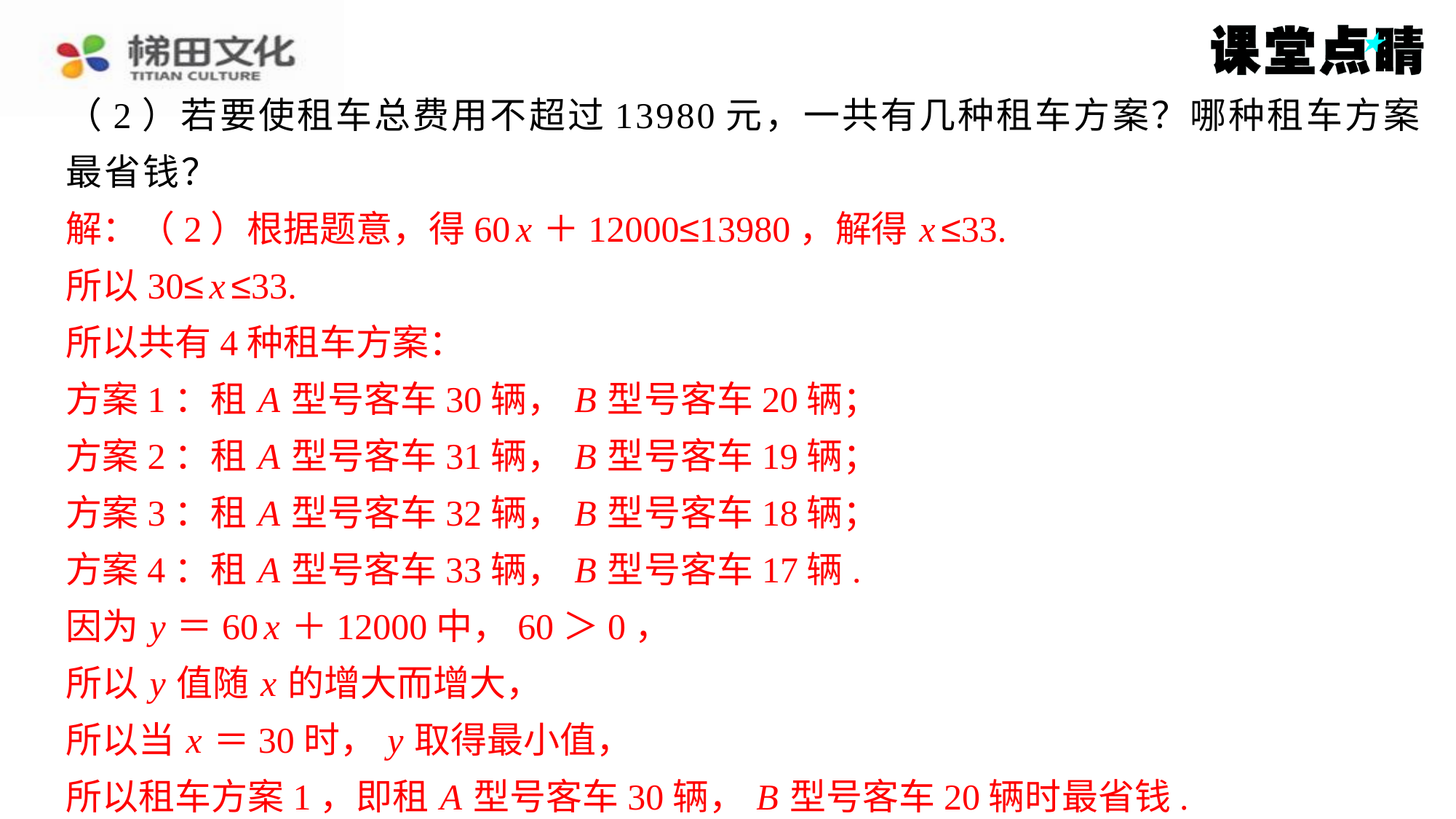

（2）若要使租车总费用不超过13980元，一共有几种租车方案？哪种租车方案
最省钱？
解：（2）根据题意，得60 x ＋12000≤13980，解得 x ≤33.
所以30≤ x ≤33.
所以共有4种租车方案：
方案1：租 A 型号客车30辆， B 型号客车20辆；
方案2：租 A 型号客车31辆， B 型号客车19辆；
方案3：租 A 型号客车32辆， B 型号客车18辆；
方案4：租 A 型号客车33辆， B 型号客车17辆.
因为 y ＝60 x ＋12000中，60＞0，
所以 y 值随 x 的增大而增大，
所以当 x ＝30时， y 取得最小值，
所以租车方案1，即租 A 型号客车30辆， B 型号客车20辆时最省钱.
解：（2）根据题意，得60 x ＋12000≤13980，解得 x ≤33.
所以30≤ x ≤33.
所以共有4种租车方案：
方案1：租 A 型号客车30辆， B 型号客车20辆；
方案2：租 A 型号客车31辆， B 型号客车19辆；
方案3：租 A 型号客车32辆， B 型号客车18辆；
方案4：租 A 型号客车33辆， B 型号客车17辆.
因为 y ＝60 x ＋12000中，60＞0，
所以 y 值随 x 的增大而增大，
所以当 x ＝30时， y 取得最小值，
所以租车方案1，即租 A 型号客车30辆， B 型号客车20辆时最省钱.